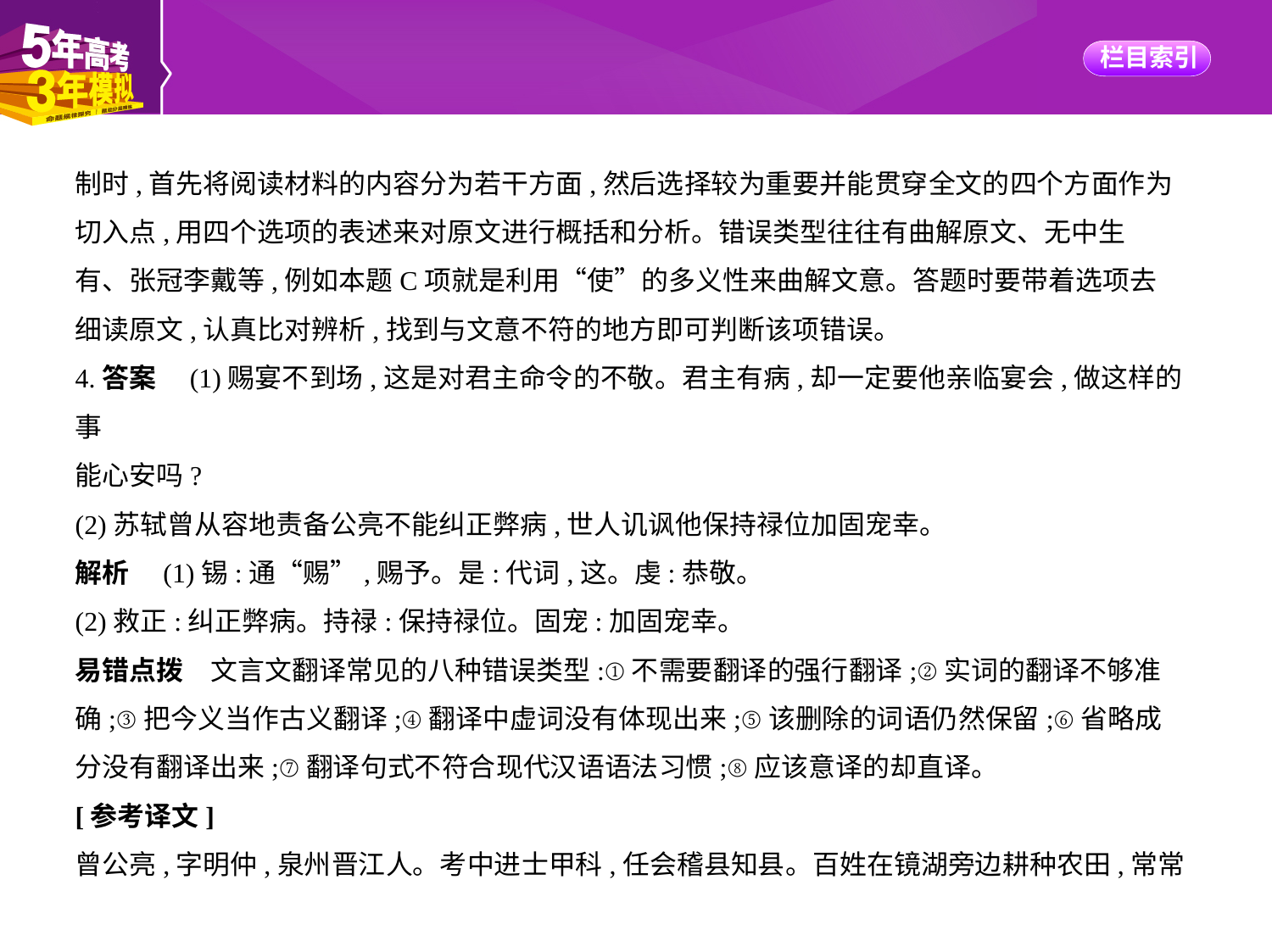

制时,首先将阅读材料的内容分为若干方面,然后选择较为重要并能贯穿全文的四个方面作为
切入点,用四个选项的表述来对原文进行概括和分析。错误类型往往有曲解原文、无中生
有、张冠李戴等,例如本题C项就是利用“使”的多义性来曲解文意。答题时要带着选项去
细读原文,认真比对辨析,找到与文意不符的地方即可判断该项错误。
4.答案　(1)赐宴不到场,这是对君主命令的不敬。君主有病,却一定要他亲临宴会,做这样的事
能心安吗?
(2)苏轼曾从容地责备公亮不能纠正弊病,世人讥讽他保持禄位加固宠幸。
解析　(1)锡:通“赐”,赐予。是:代词,这。虔:恭敬。
(2)救正:纠正弊病。持禄:保持禄位。固宠:加固宠幸。
易错点拨　文言文翻译常见的八种错误类型:①不需要翻译的强行翻译;②实词的翻译不够准
确;③把今义当作古义翻译;④翻译中虚词没有体现出来;⑤该删除的词语仍然保留;⑥省略成
分没有翻译出来;⑦翻译句式不符合现代汉语语法习惯;⑧应该意译的却直译。
[参考译文]
曾公亮,字明仲,泉州晋江人。考中进士甲科,任会稽县知县。百姓在镜湖旁边耕种农田,常常